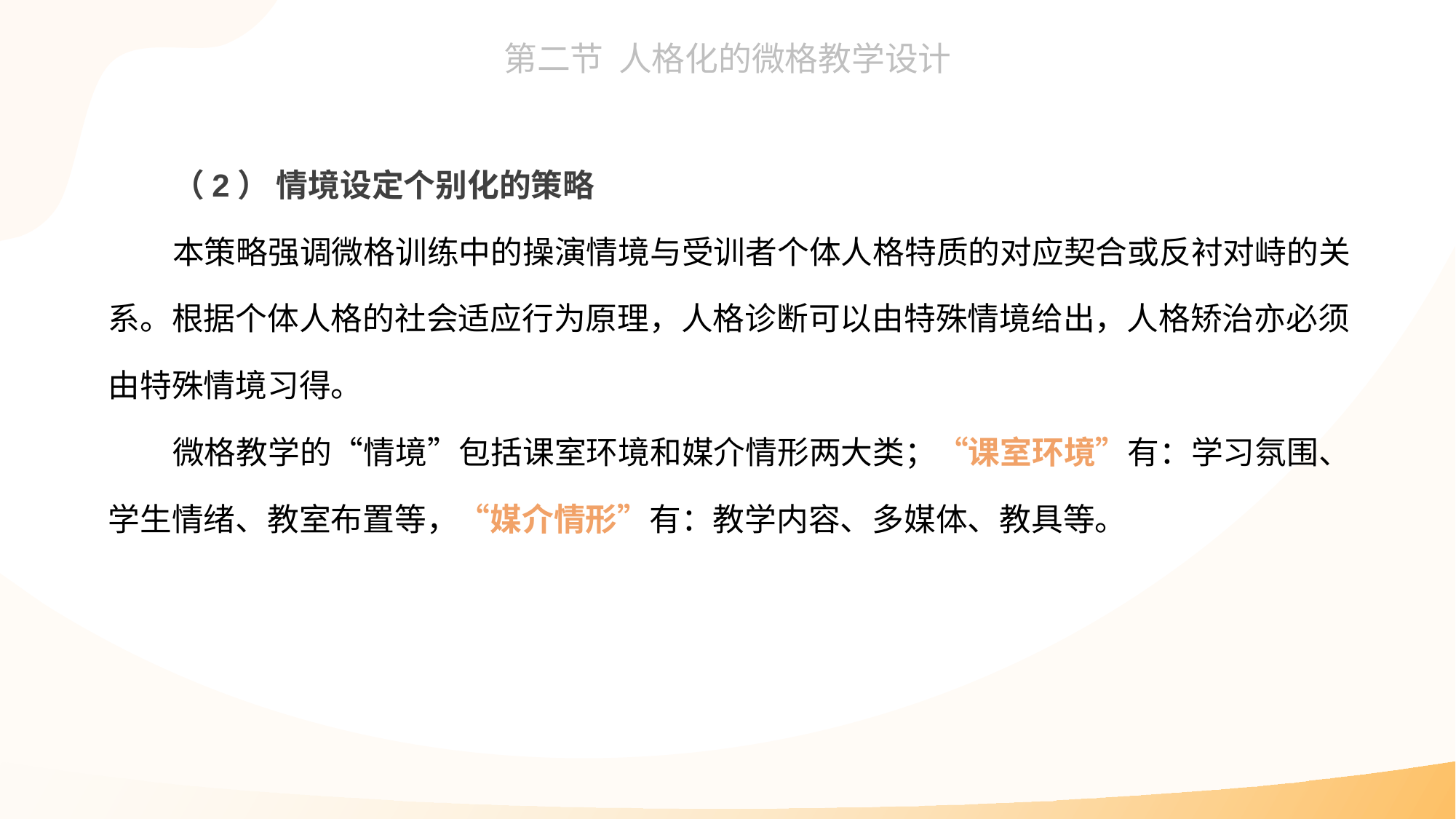

（2） 情境设定个别化的策略
本策略强调微格训练中的操演情境与受训者个体人格特质的对应契合或反衬对峙的关系。根据个体人格的社会适应行为原理，人格诊断可以由特殊情境给出，人格矫治亦必须由特殊情境习得。
微格教学的“情境”包括课室环境和媒介情形两大类；“课室环境”有：学习氛围、学生情绪、教室布置等，“媒介情形”有：教学内容、多媒体、教具等。